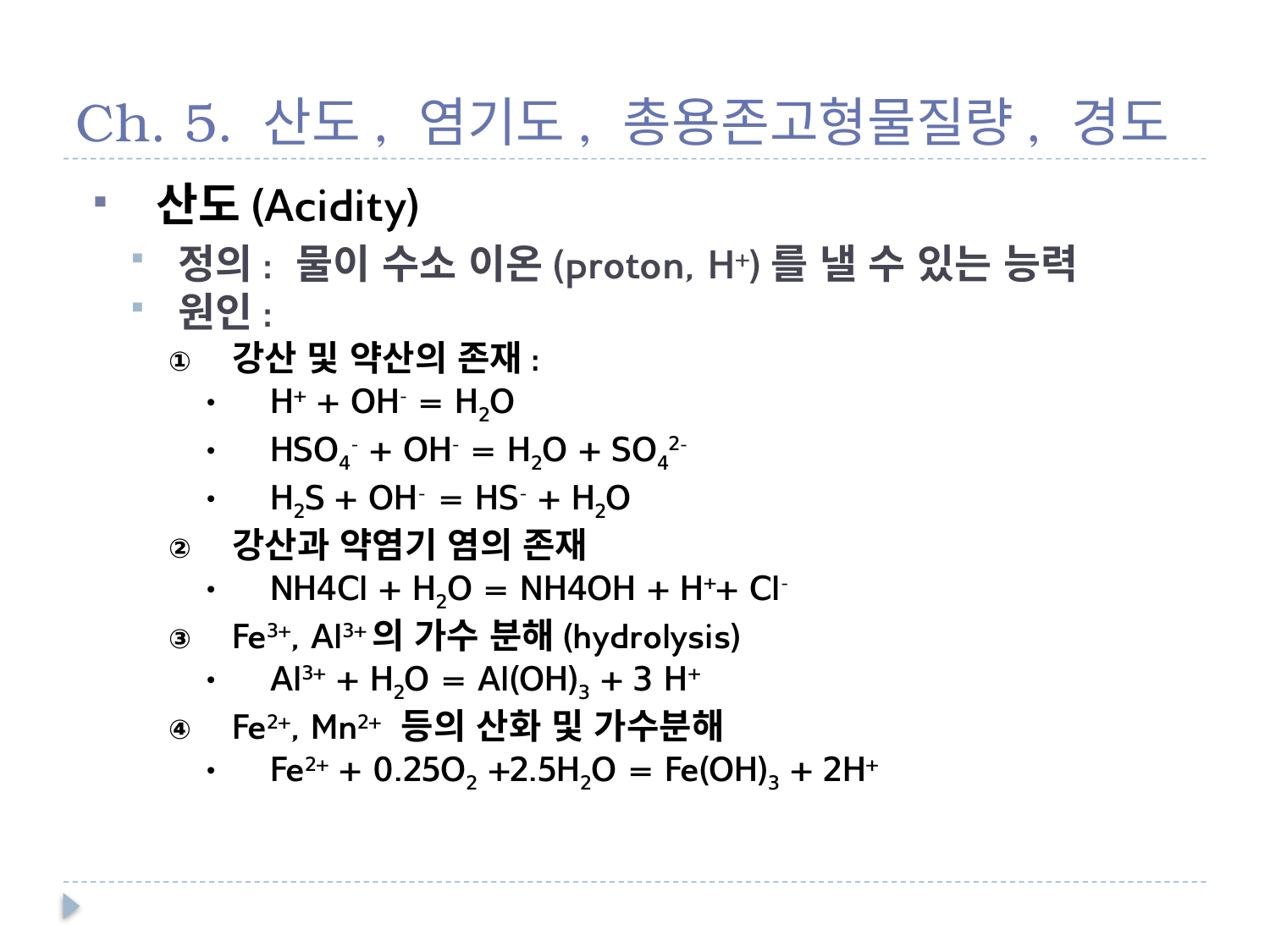

# Ch. 5. 산도, 염기도, 총용존고형물질량, 경도
산도(Acidity)
정의: 물이 수소 이온(proton, H+)를 낼 수 있는 능력
원인:
강산 및 약산의 존재:
H+ + OH- = H2O
HSO4- + OH- = H2O + SO42-
H2S + OH-  = HS- + H2O
강산과 약염기 염의 존재
NH4Cl + H2O = NH4OH + H++ Cl-
Fe3+, Al3+의 가수 분해(hydrolysis)
Al3+ + H2O = Al(OH)3 + 3 H+
Fe2+, Mn2+ 등의 산화 및 가수분해
Fe2+ + 0.25O2 +2.5H2O = Fe(OH)3 + 2H+